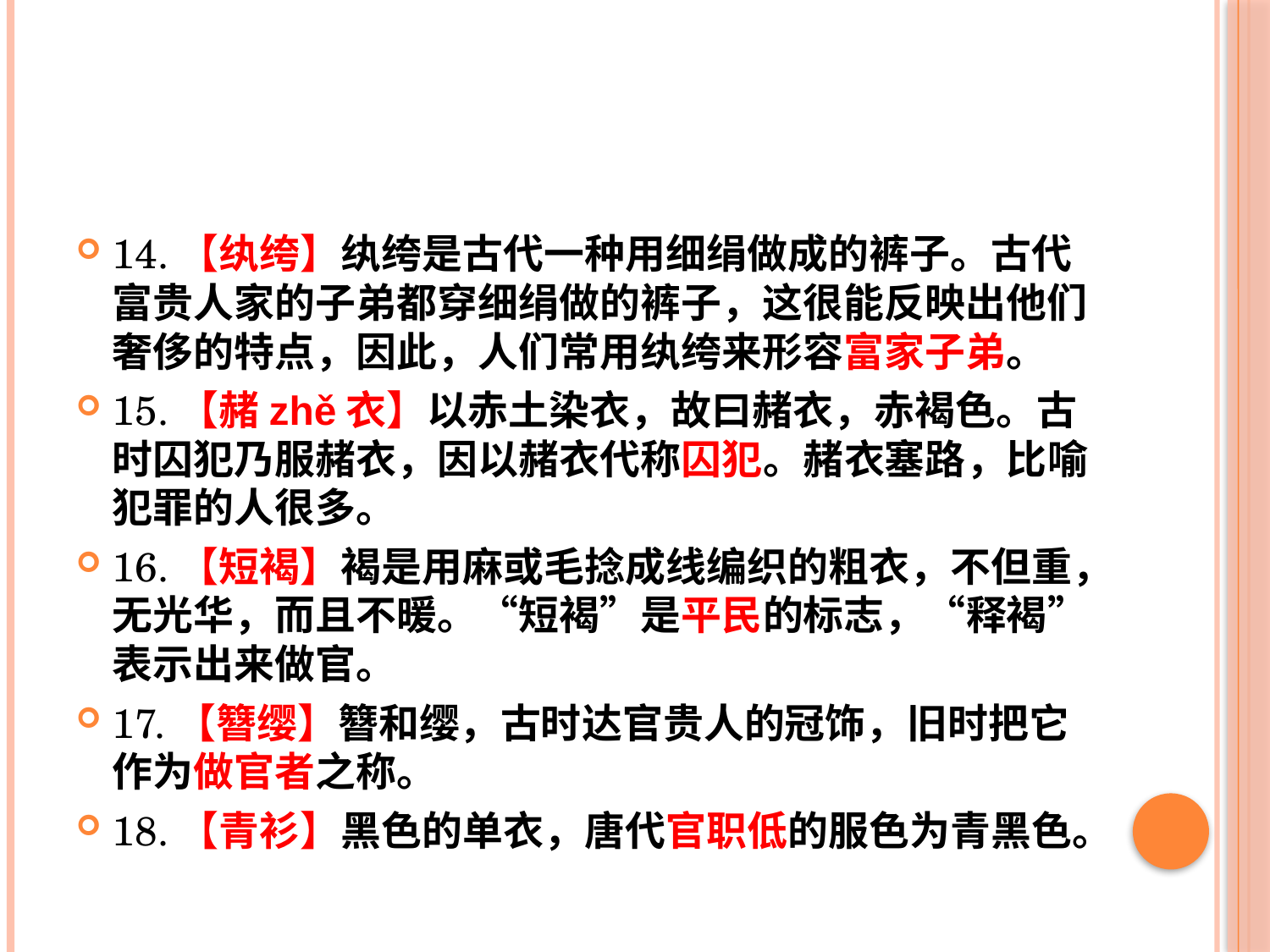

14.【纨绔】纨绔是古代一种用细绢做成的裤子。古代富贵人家的子弟都穿细绢做的裤子，这很能反映出他们奢侈的特点，因此，人们常用纨绔来形容富家子弟。
15.【赭zhě衣】以赤土染衣，故曰赭衣，赤褐色。古时囚犯乃服赭衣，因以赭衣代称囚犯。赭衣塞路，比喻犯罪的人很多。
16.【短褐】褐是用麻或毛捻成线编织的粗衣，不但重，无光华，而且不暖。“短褐”是平民的标志，“释褐”表示出来做官。
17.【簪缨】簪和缨，古时达官贵人的冠饰，旧时把它作为做官者之称。
18.【青衫】黑色的单衣，唐代官职低的服色为青黑色。